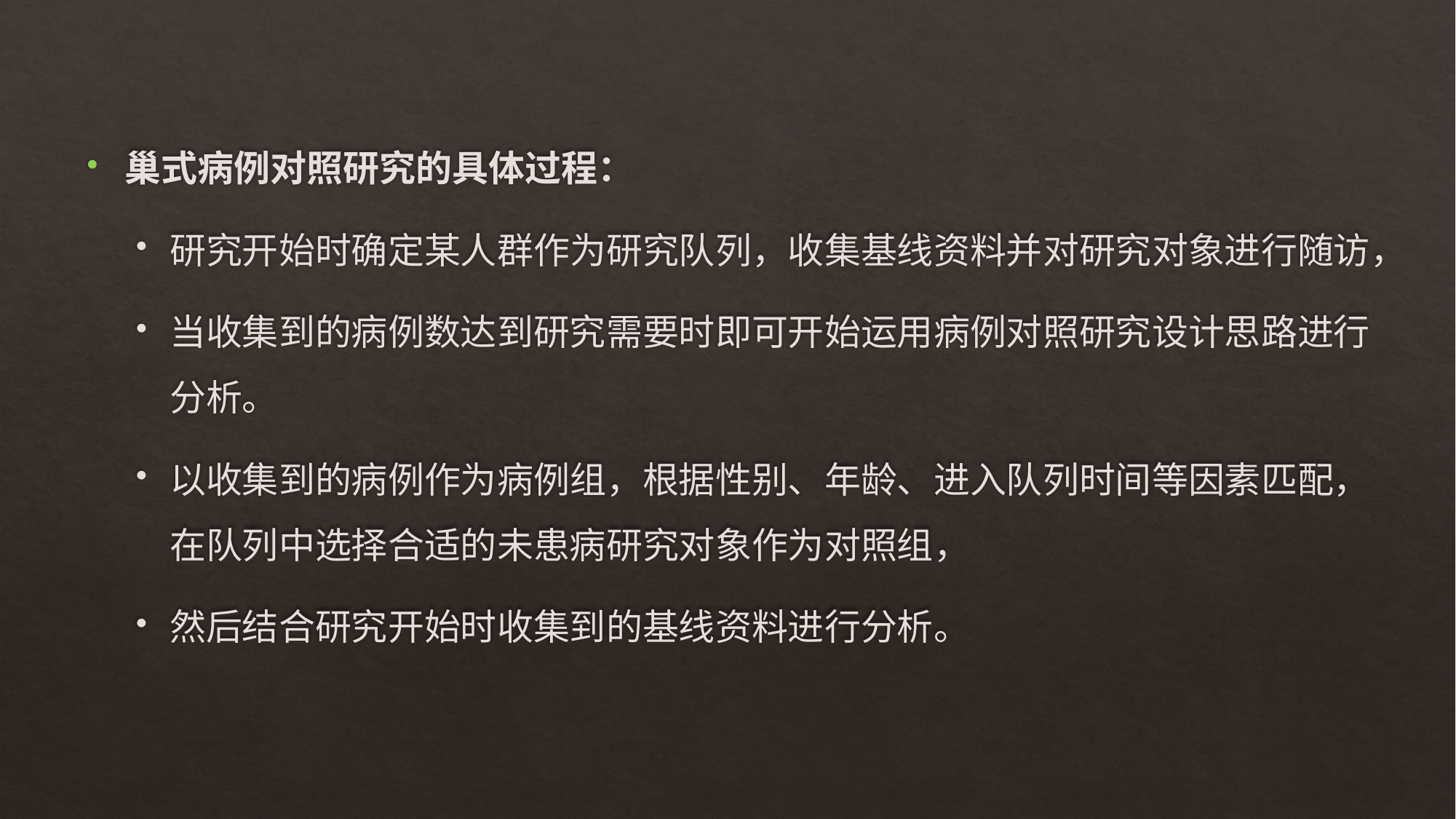

巢式病例对照研究的具体过程：
研究开始时确定某人群作为研究队列，收集基线资料并对研究对象进行随访，
当收集到的病例数达到研究需要时即可开始运用病例对照研究设计思路进行分析。
以收集到的病例作为病例组，根据性别、年龄、进入队列时间等因素匹配，在队列中选择合适的未患病研究对象作为对照组，
然后结合研究开始时收集到的基线资料进行分析。